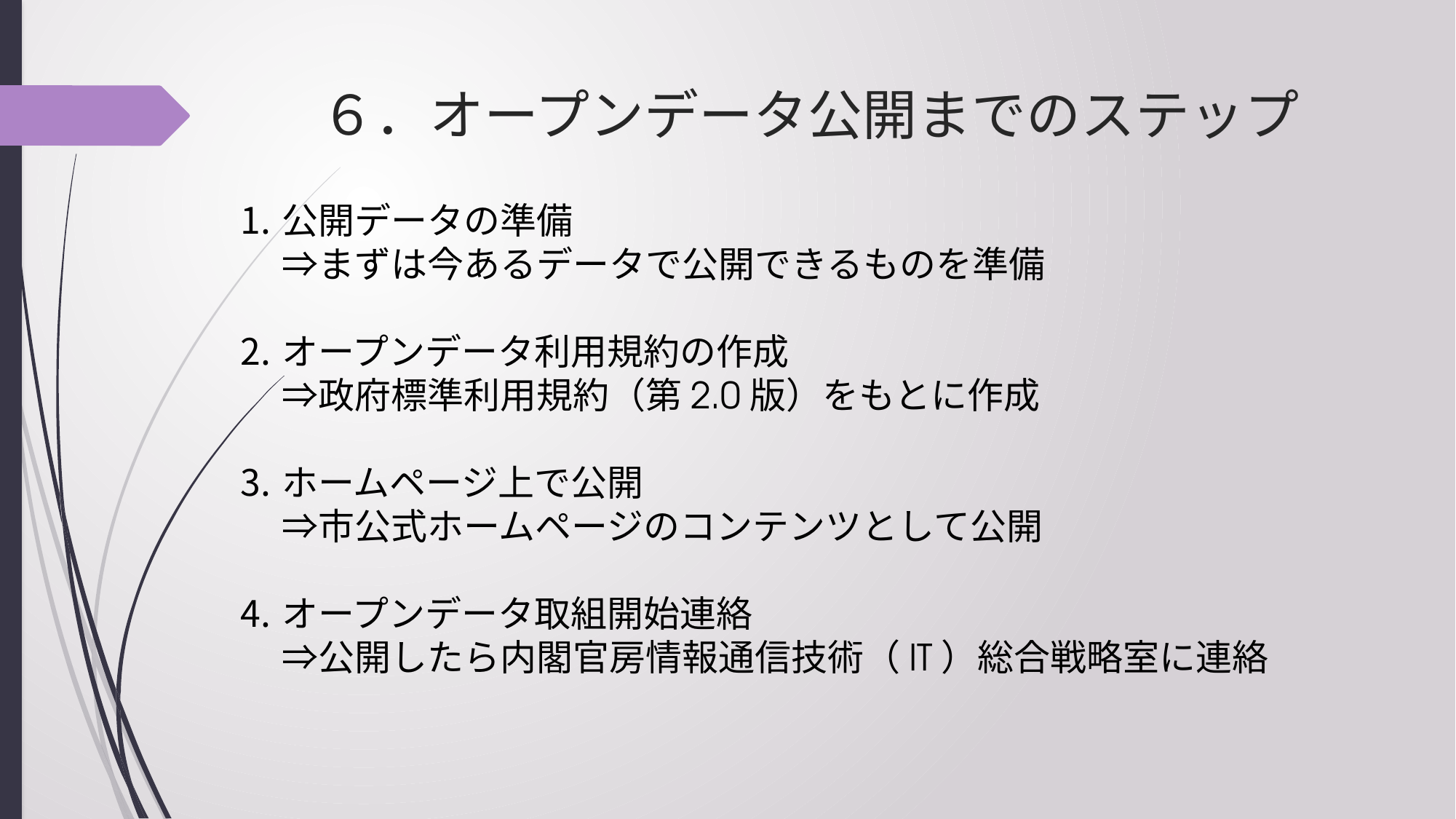

# ６．オープンデータ公開までのステップ
公開データの準備
⇒まずは今あるデータで公開できるものを準備

オープンデータ利用規約の作成
⇒政府標準利用規約（第2.0版）をもとに作成

ホームページ上で公開
⇒市公式ホームページのコンテンツとして公開

オープンデータ取組開始連絡
⇒公開したら内閣官房情報通信技術（IT）総合戦略室に連絡